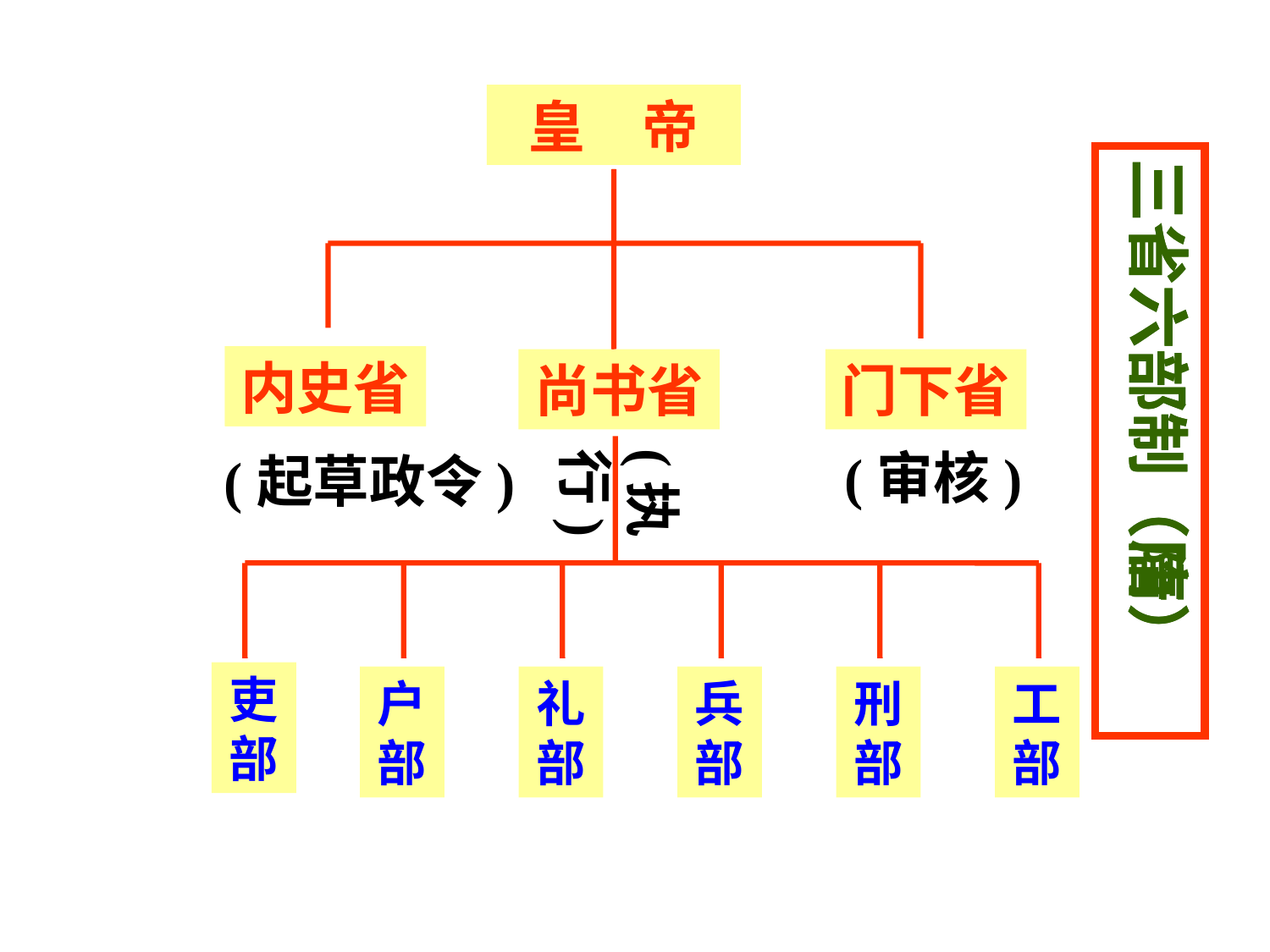

皇　帝

三省六部制（隋）
三省六部制（唐）

中书省
内史省
尚书省
门下省

(执行)
(审核)
(起草政令)
吏部
户部
礼部
兵部
刑部
工部